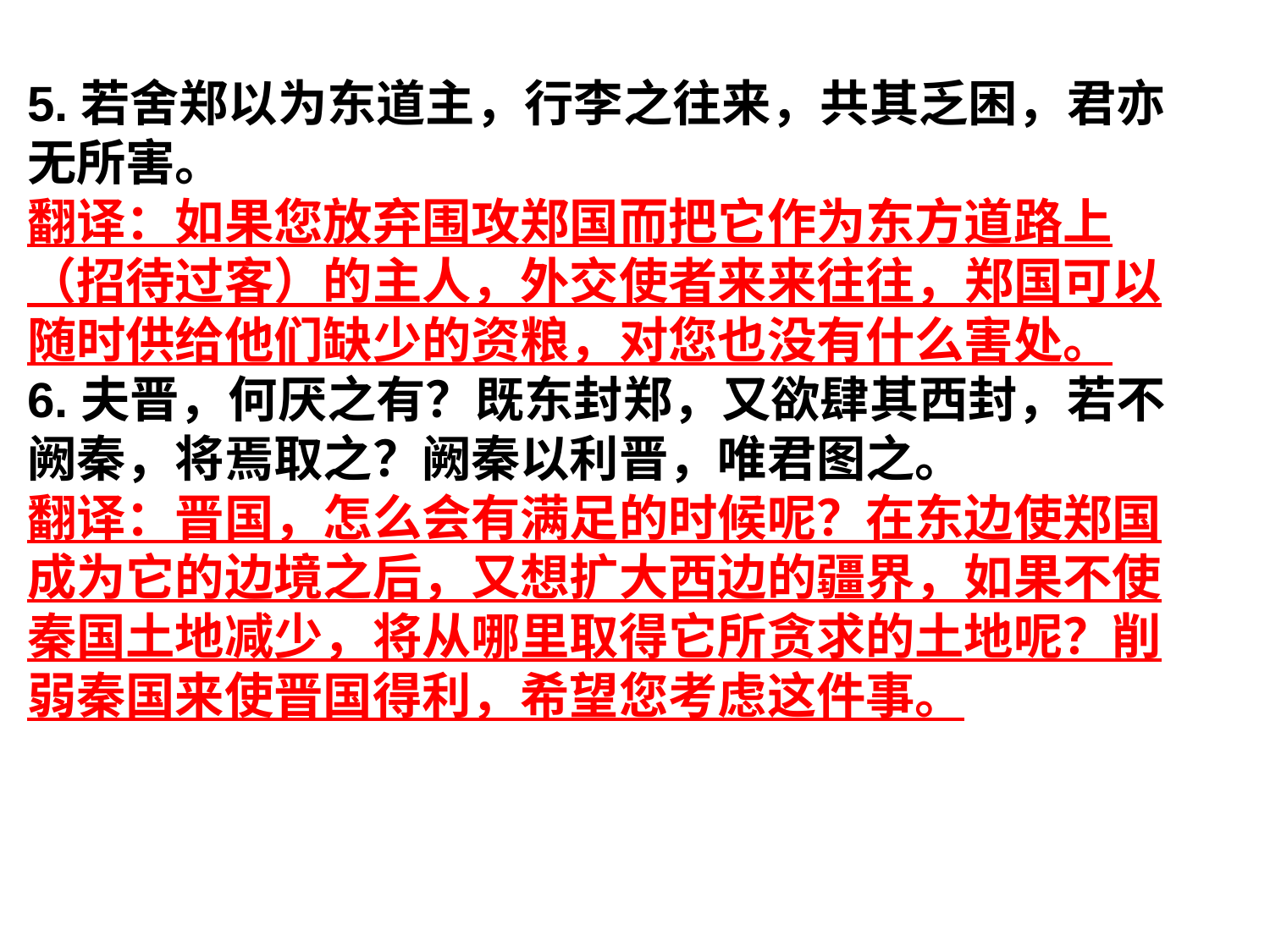

5.若舍郑以为东道主，行李之往来，共其乏困，君亦无所害。
翻译：如果您放弃围攻郑国而把它作为东方道路上（招待过客）的主人，外交使者来来往往，郑国可以随时供给他们缺少的资粮，对您也没有什么害处。
6.夫晋，何厌之有？既东封郑，又欲肆其西封，若不阙秦，将焉取之？阙秦以利晋，唯君图之。
翻译：晋国，怎么会有满足的时候呢？在东边使郑国成为它的边境之后，又想扩大西边的疆界，如果不使秦国土地减少，将从哪里取得它所贪求的土地呢？削弱秦国来使晋国得利，希望您考虑这件事。